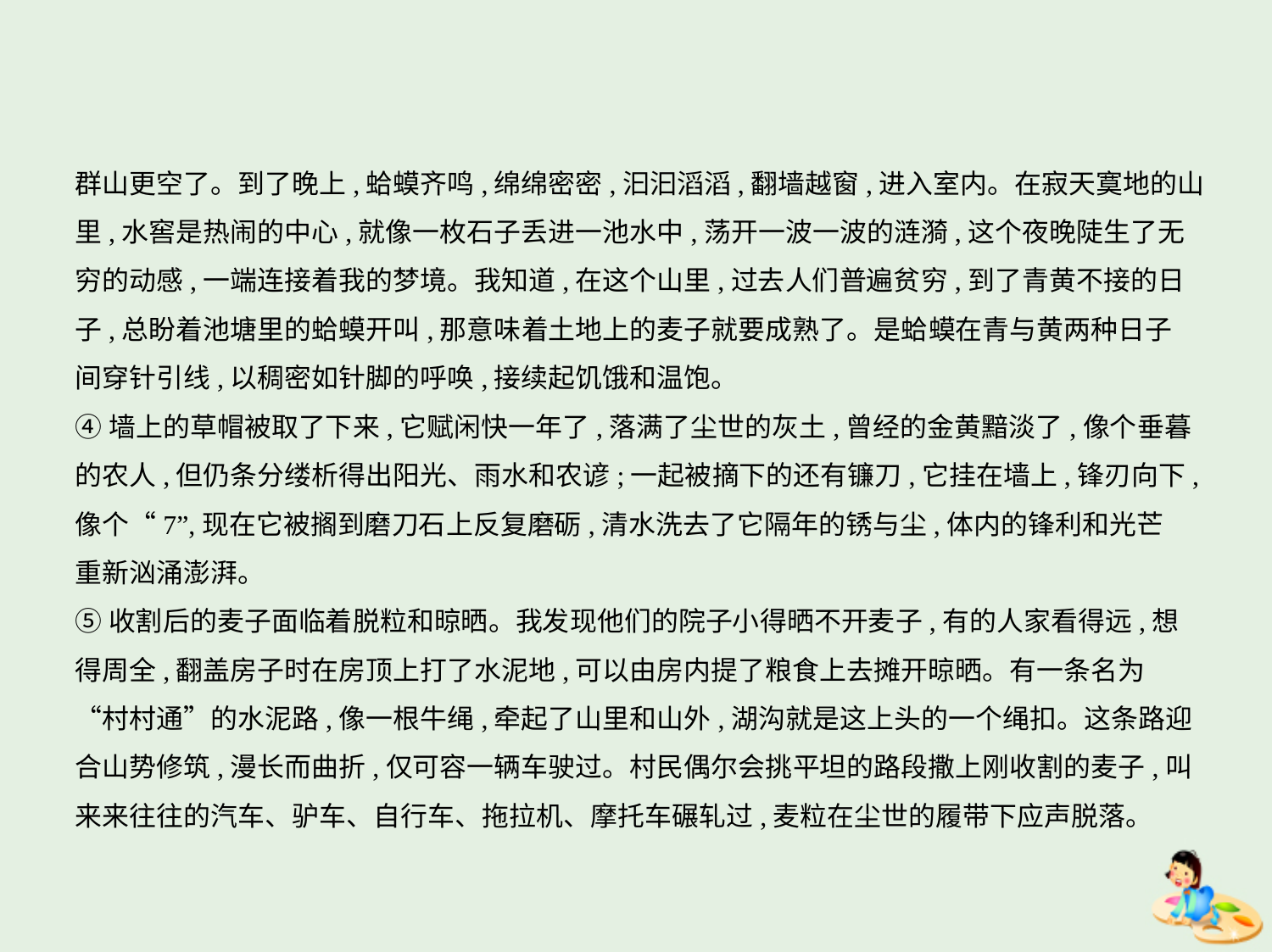

群山更空了。到了晚上,蛤蟆齐鸣,绵绵密密,汩汩滔滔,翻墙越窗,进入室内。在寂天寞地的山
里,水窖是热闹的中心,就像一枚石子丢进一池水中,荡开一波一波的涟漪,这个夜晚陡生了无
穷的动感,一端连接着我的梦境。我知道,在这个山里,过去人们普遍贫穷,到了青黄不接的日
子,总盼着池塘里的蛤蟆开叫,那意味着土地上的麦子就要成熟了。是蛤蟆在青与黄两种日子
间穿针引线,以稠密如针脚的呼唤,接续起饥饿和温饱。
④墙上的草帽被取了下来,它赋闲快一年了,落满了尘世的灰土,曾经的金黄黯淡了,像个垂暮
的农人,但仍条分缕析得出阳光、雨水和农谚;一起被摘下的还有镰刀,它挂在墙上,锋刃向下,
像个“7”,现在它被搁到磨刀石上反复磨砺,清水洗去了它隔年的锈与尘,体内的锋利和光芒
重新汹涌澎湃。
⑤收割后的麦子面临着脱粒和晾晒。我发现他们的院子小得晒不开麦子,有的人家看得远,想
得周全,翻盖房子时在房顶上打了水泥地,可以由房内提了粮食上去摊开晾晒。有一条名为
“村村通”的水泥路,像一根牛绳,牵起了山里和山外,湖沟就是这上头的一个绳扣。这条路迎
合山势修筑,漫长而曲折,仅可容一辆车驶过。村民偶尔会挑平坦的路段撒上刚收割的麦子,叫
来来往往的汽车、驴车、自行车、拖拉机、摩托车碾轧过,麦粒在尘世的履带下应声脱落。